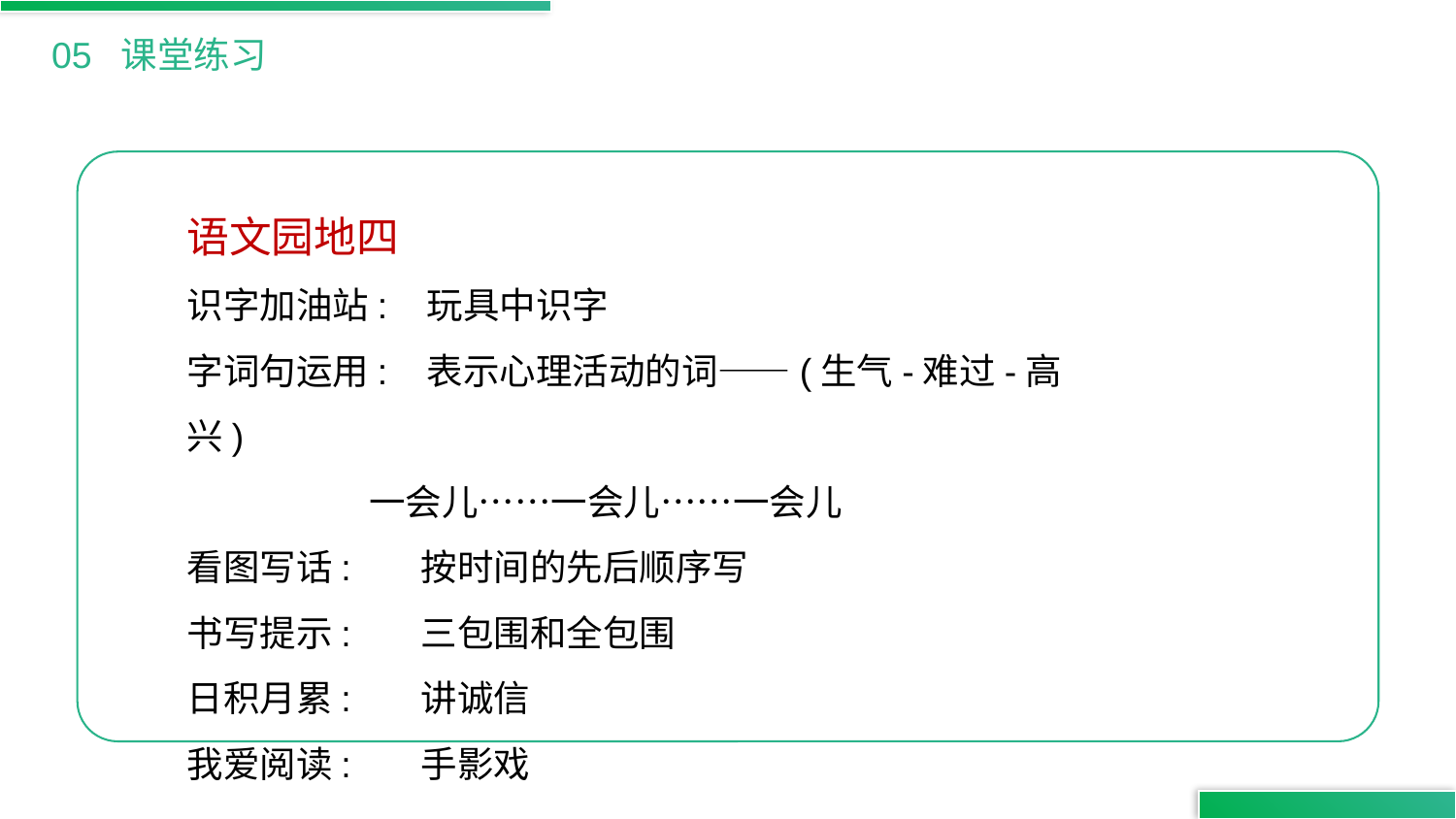

05  课堂练习
语文园地四
识字加油站:   玩具中识字
字词句运用:   表示心理活动的词——(生气-难过-高兴)
                     一会儿……一会儿……一会儿
看图写话:      按时间的先后顺序写
书写提示:      三包围和全包围
日积月累:      讲诚信
我爱阅读:      手影戏